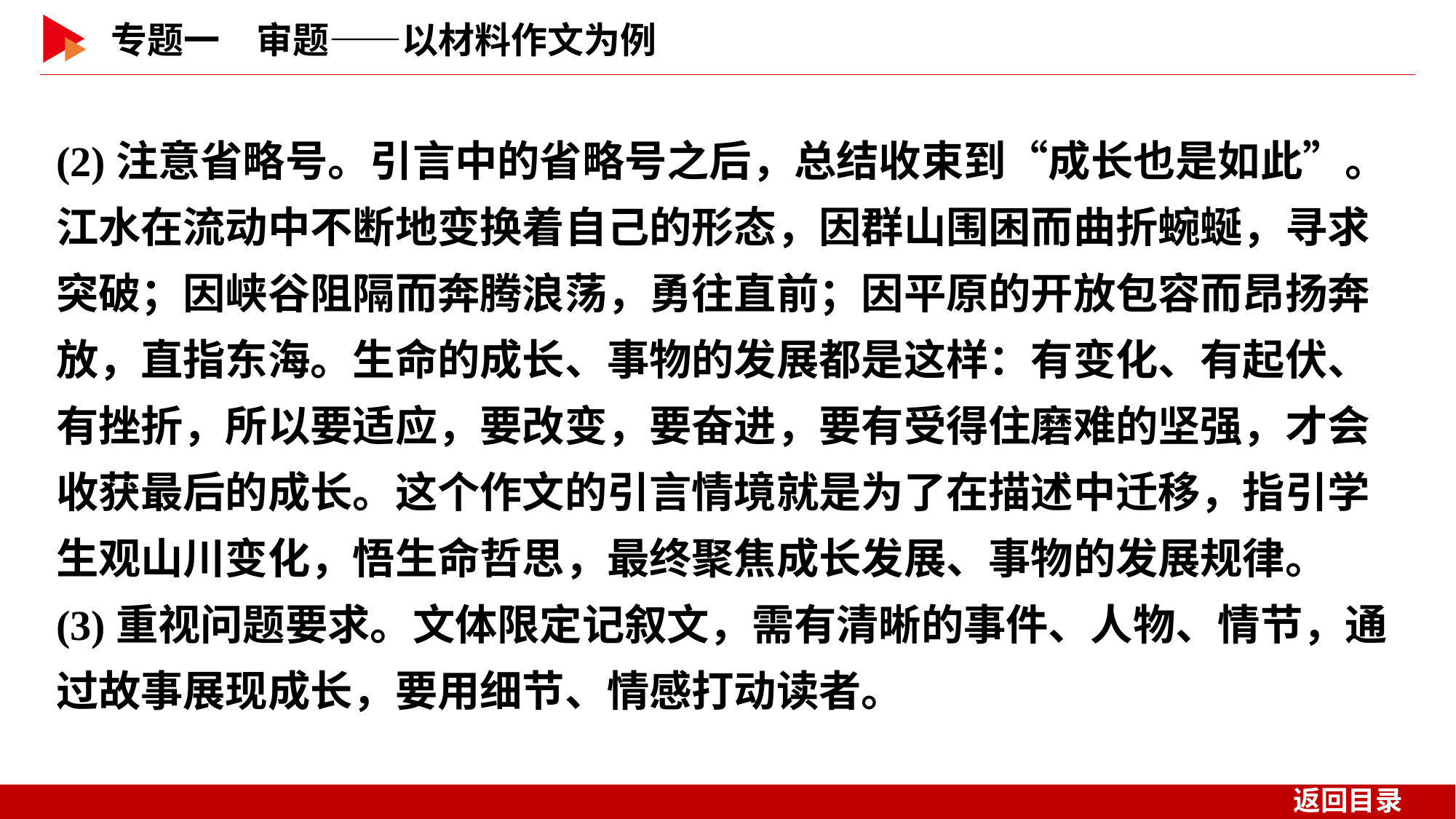

(2)注意省略号。引言中的省略号之后，总结收束到“成长也是如此”。江水在流动中不断地变换着自己的形态，因群山围困而曲折蜿蜒，寻求突破；因峡谷阻隔而奔腾浪荡，勇往直前；因平原的开放包容而昂扬奔放，直指东海。生命的成长、事物的发展都是这样：有变化、有起伏、有挫折，所以要适应，要改变，要奋进，要有受得住磨难的坚强，才会收获最后的成长。这个作文的引言情境就是为了在描述中迁移，指引学生观山川变化，悟生命哲思，最终聚焦成长发展、事物的发展规律。
(3)重视问题要求。文体限定记叙文，需有清晰的事件、人物、情节，通过故事展现成长，要用细节、情感打动读者。